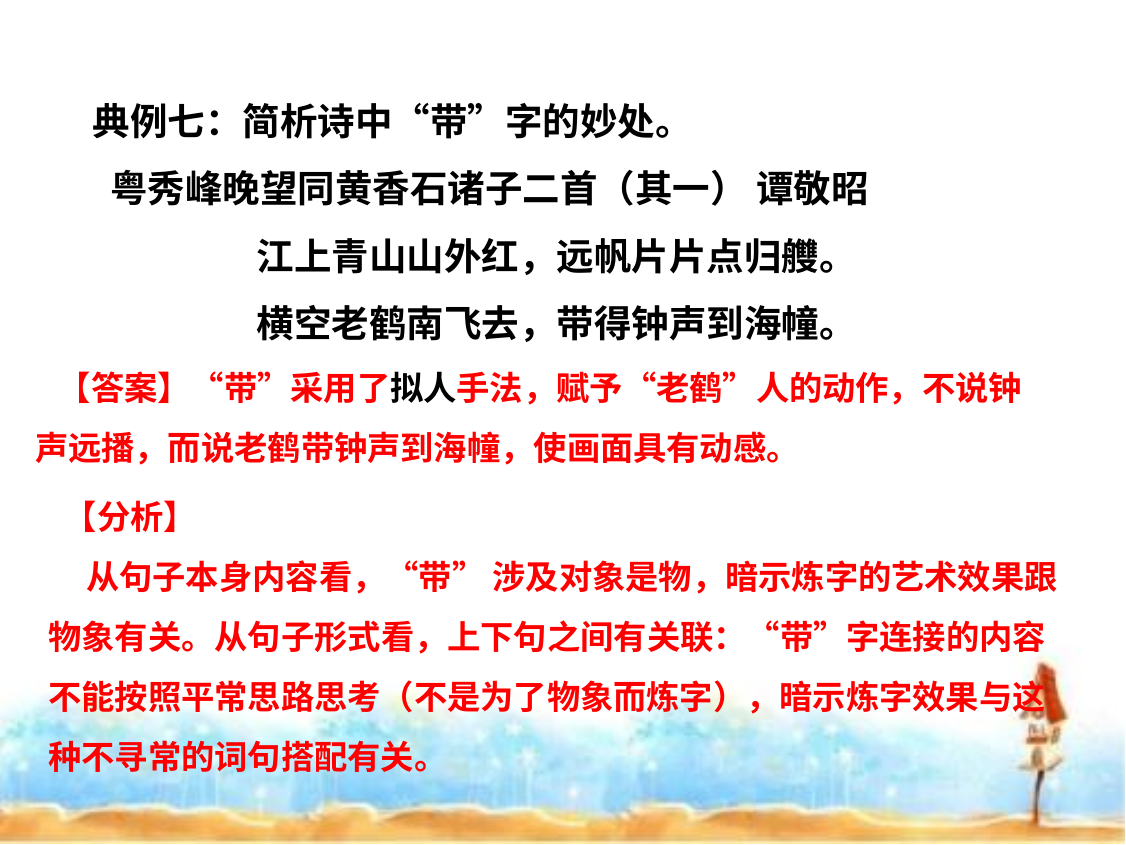

典例七：简析诗中“带”字的妙处。
 粤秀峰晚望同黄香石诸子二首（其一） 谭敬昭
江上青山山外红，远帆片片点归艭。
横空老鹤南飞去，带得钟声到海幢。
  【答案】“带”采用了拟人手法，赋予“老鹤”人的动作，不说钟声远播，而说老鹤带钟声到海幢，使画面具有动感。
 【分析】
    从句子本身内容看，“带” 涉及对象是物，暗示炼字的艺术效果跟物象有关。从句子形式看，上下句之间有关联：“带”字连接的内容不能按照平常思路思考（不是为了物象而炼字），暗示炼字效果与这种不寻常的词句搭配有关。